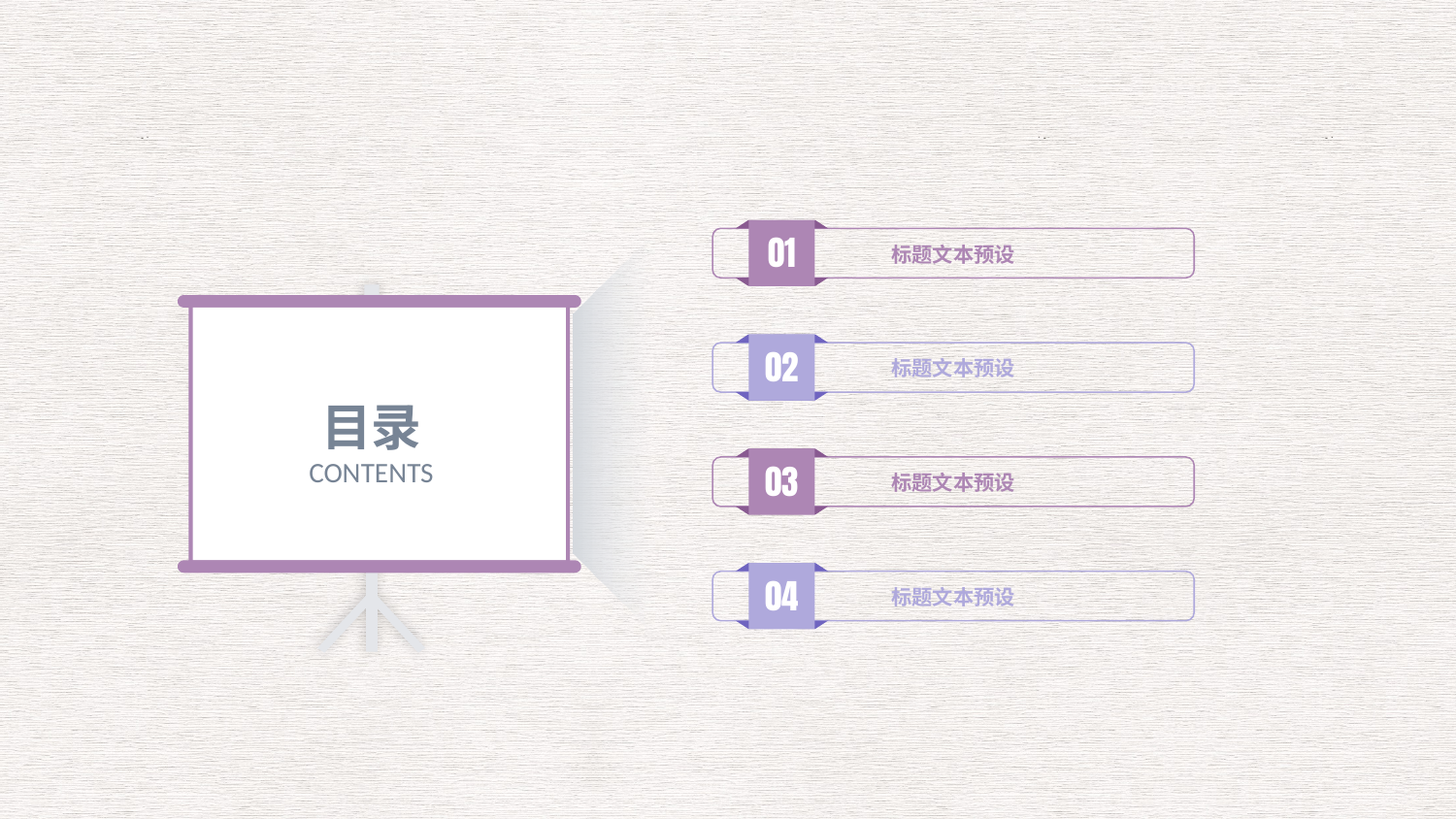

01

标题文本预设

目录
CONTENTS

02

标题文本预设

03

标题文本预设

04

标题文本预设